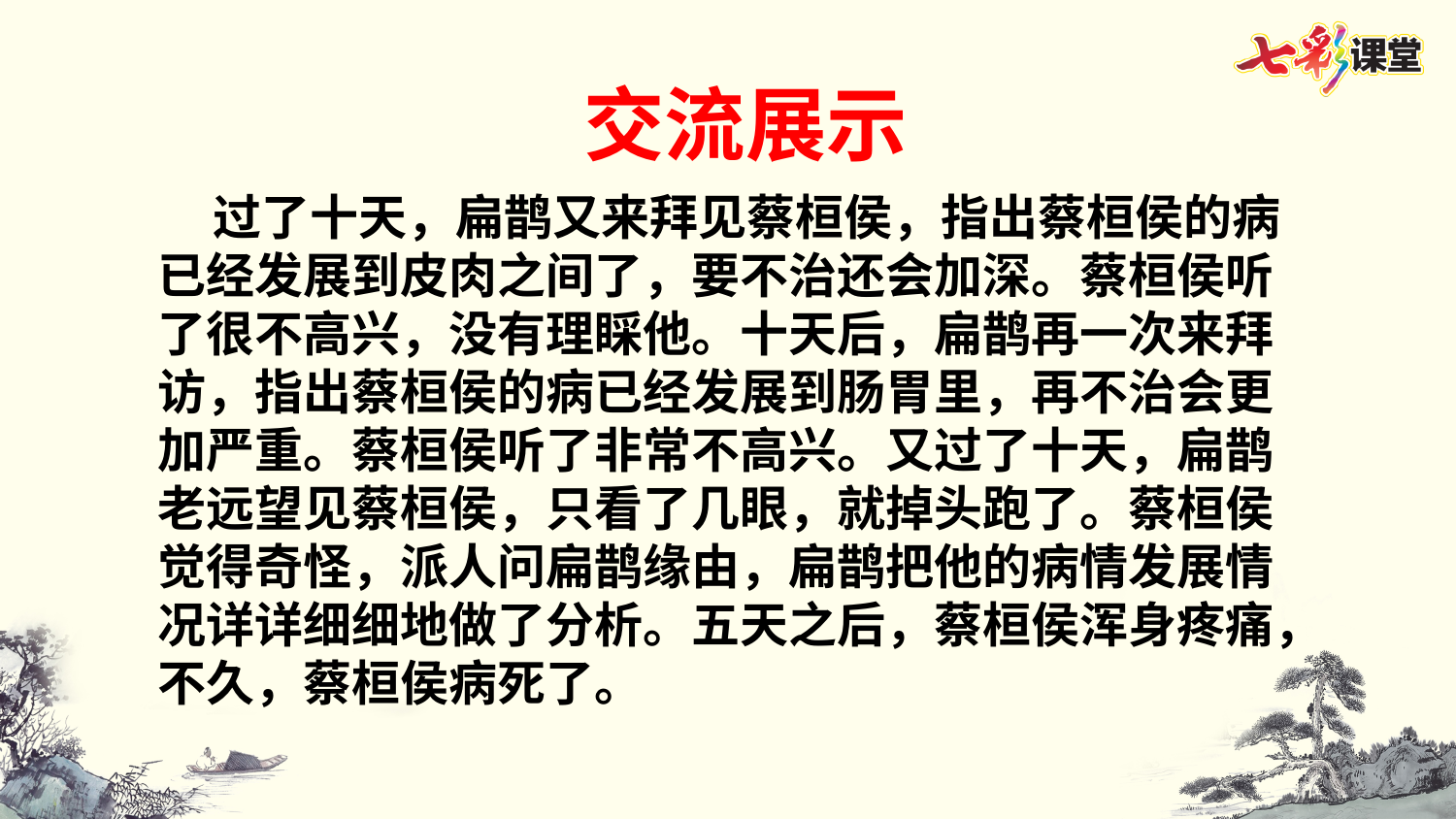

交流展示
    过了十天，扁鹊又来拜见蔡桓侯，指出蔡桓侯的病已经发展到皮肉之间了，要不治还会加深。蔡桓侯听了很不高兴，没有理睬他。十天后，扁鹊再一次来拜访，指出蔡桓侯的病已经发展到肠胃里，再不治会更加严重。蔡桓侯听了非常不高兴。又过了十天，扁鹊老远望见蔡桓侯，只看了几眼，就掉头跑了。蔡桓侯觉得奇怪，派人问扁鹊缘由，扁鹊把他的病情发展情况详详细细地做了分析。五天之后，蔡桓侯浑身疼痛，不久，蔡桓侯病死了。